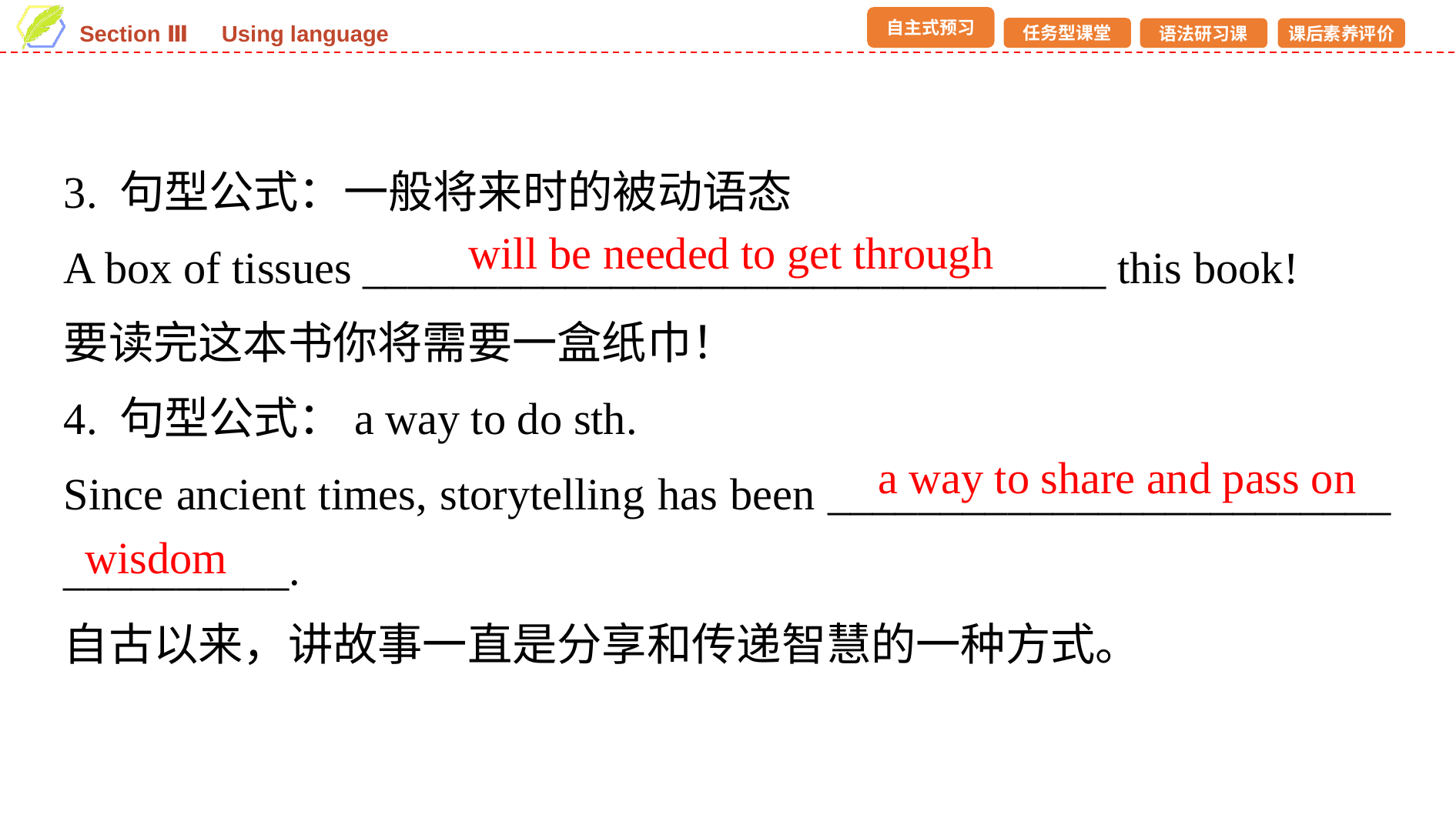

3. 句型公式：一般将来时的被动语态
A box of tissues _________________________________ this book!
要读完这本书你将需要一盒纸巾！
4. 句型公式：a way to do sth.
Since ancient times, storytelling has been _________________________ __________.
自古以来，讲故事一直是分享和传递智慧的一种方式。
will be needed to get through
a way to share and pass on
wisdom